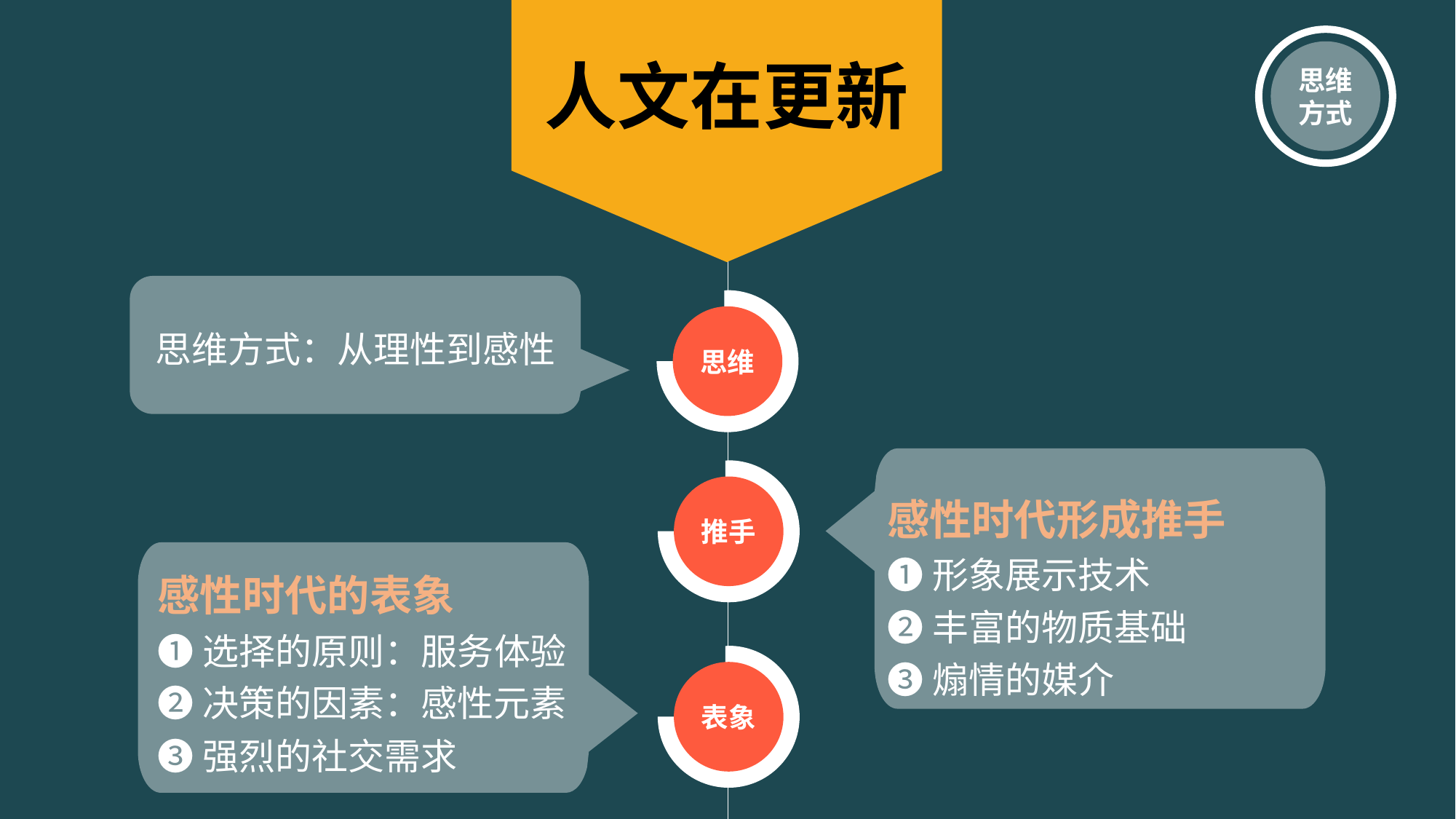

思维方式
人文在更新

思维
思维方式：从理性到感性

推手
感性时代形成推手
❶形象展示技术
❷丰富的物质基础
❸煽情的媒介
感性时代的表象
❶选择的原则：服务体验
❷决策的因素：感性元素
❸强烈的社交需求

表象